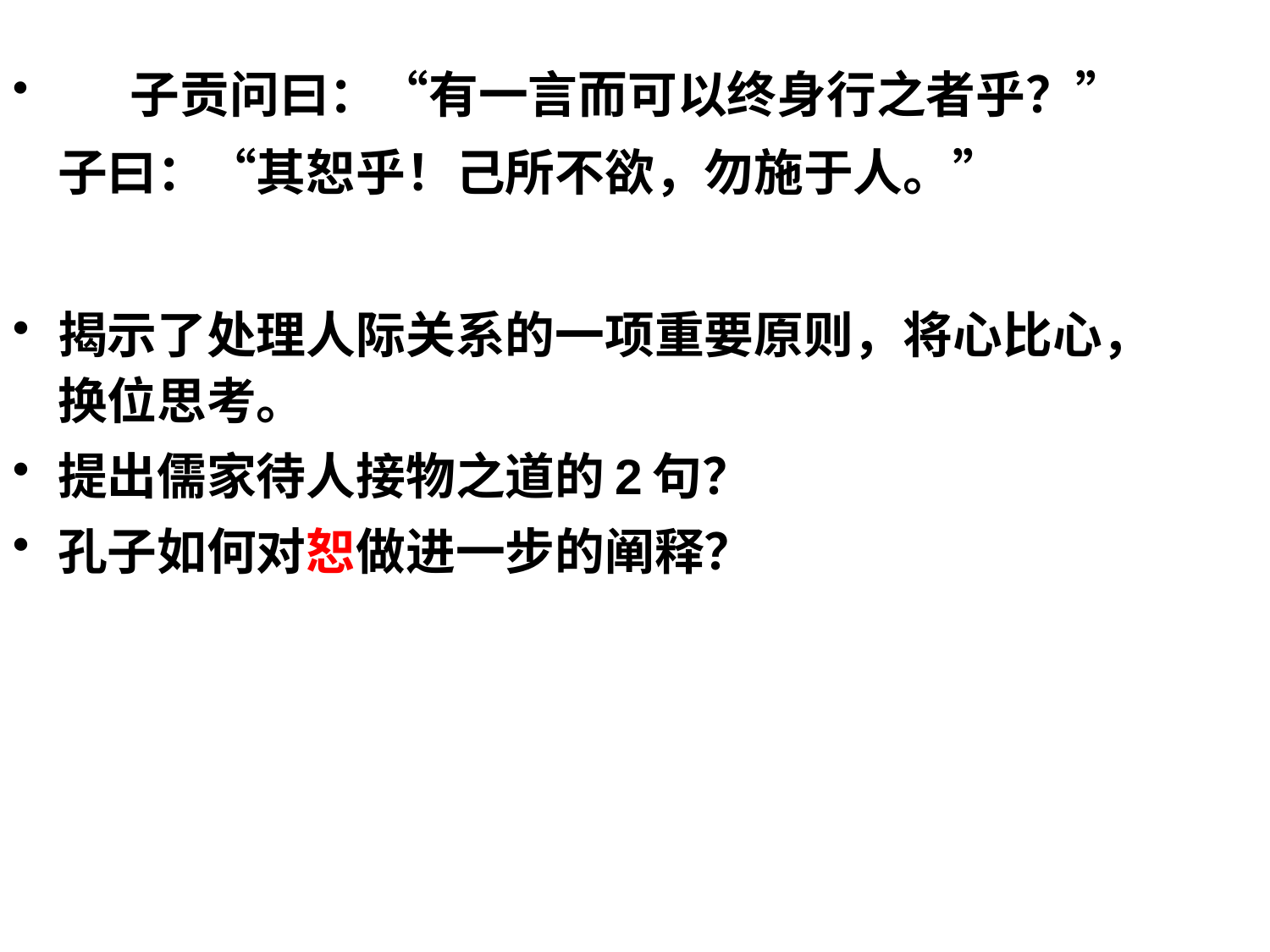

子贡问曰：“有一言而可以终身行之者乎？”子曰：“其恕乎！己所不欲，勿施于人。”

揭示了处理人际关系的一项重要原则，将心比心，换位思考。
提出儒家待人接物之道的2句？
孔子如何对恕做进一步的阐释？